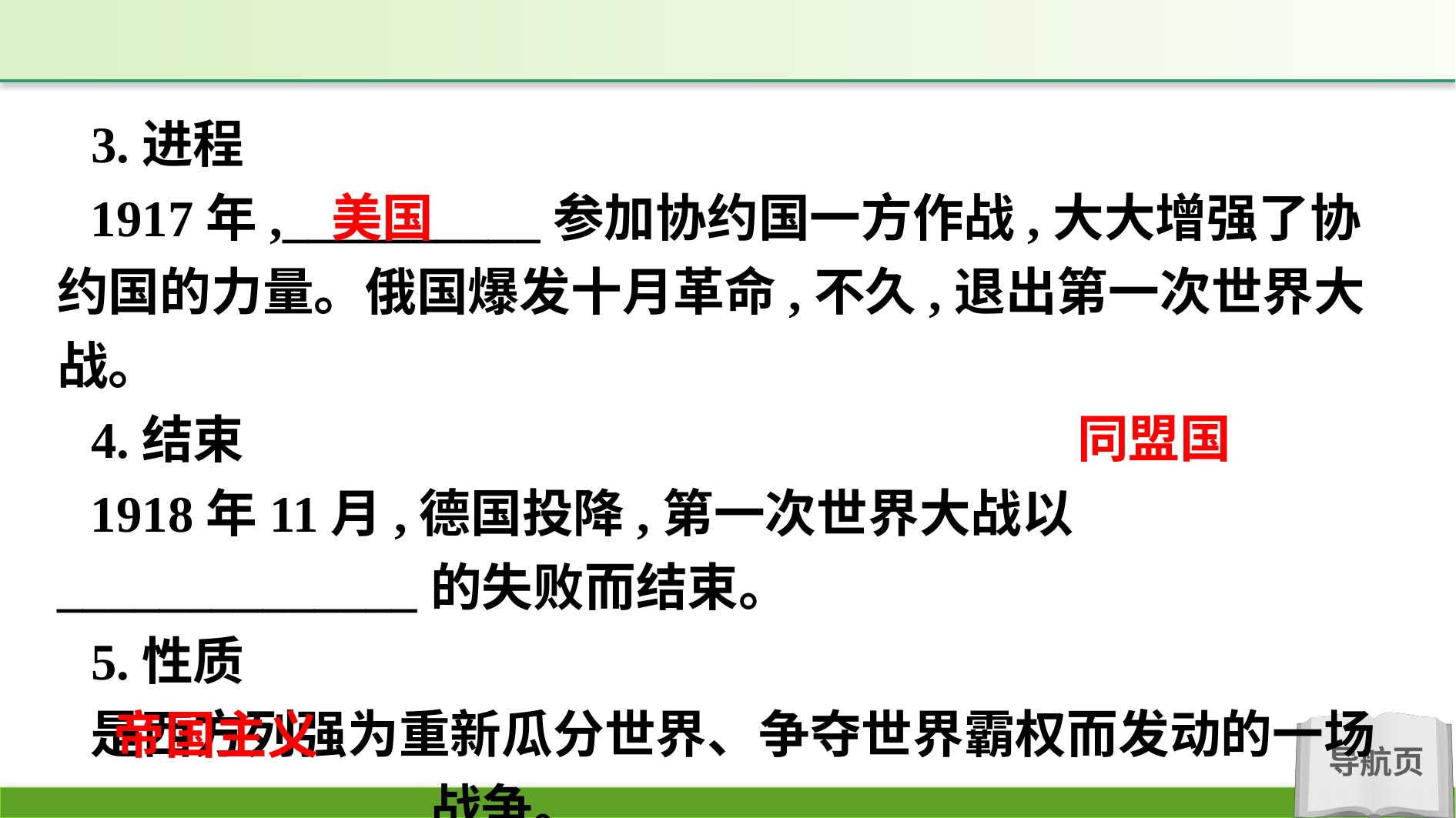

3.进程
1917年,__________参加协约国一方作战,大大增强了协约国的力量。俄国爆发十月革命,不久,退出第一次世界大战。
4.结束
1918年11月,德国投降,第一次世界大战以______________的失败而结束。
5.性质
是西方列强为重新瓜分世界、争夺世界霸权而发动的一场______________战争。
美国
同盟国
帝国主义